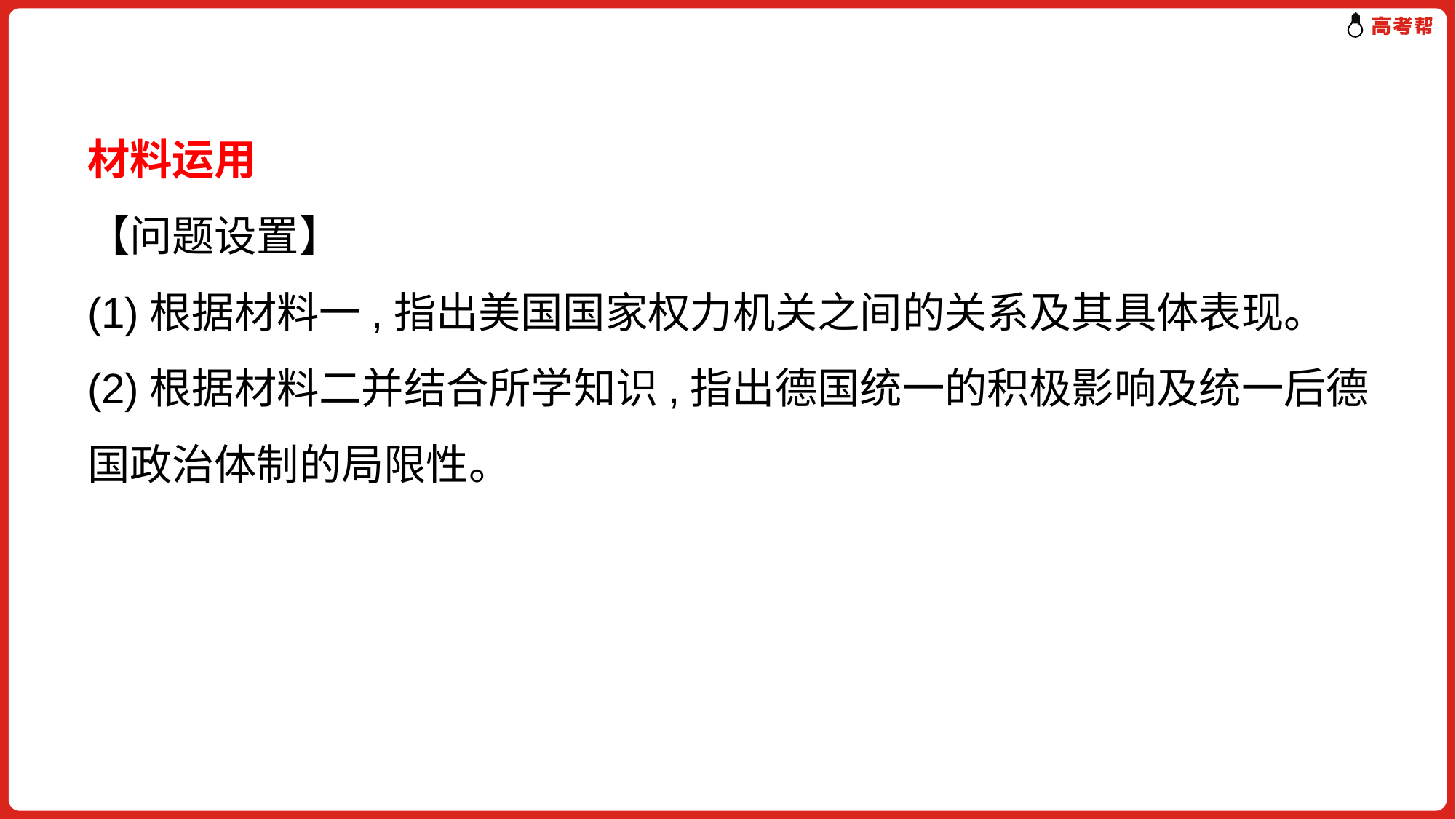

材料运用
【问题设置】
(1)根据材料一,指出美国国家权力机关之间的关系及其具体表现。
(2)根据材料二并结合所学知识,指出德国统一的积极影响及统一后德国政治体制的局限性。